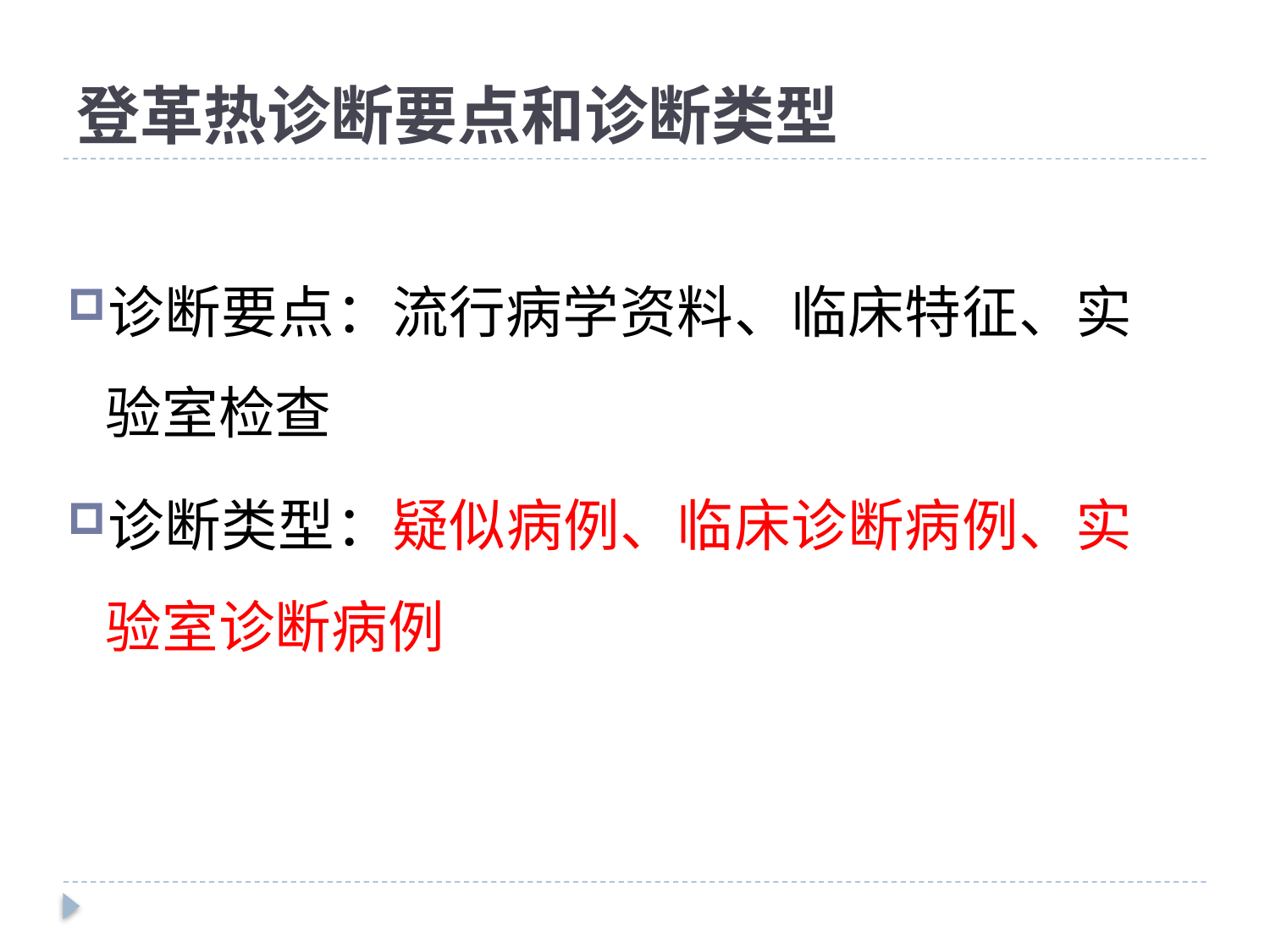

# 登革热诊断要点和诊断类型
诊断要点：流行病学资料、临床特征、实验室检查
诊断类型：疑似病例、临床诊断病例、实验室诊断病例